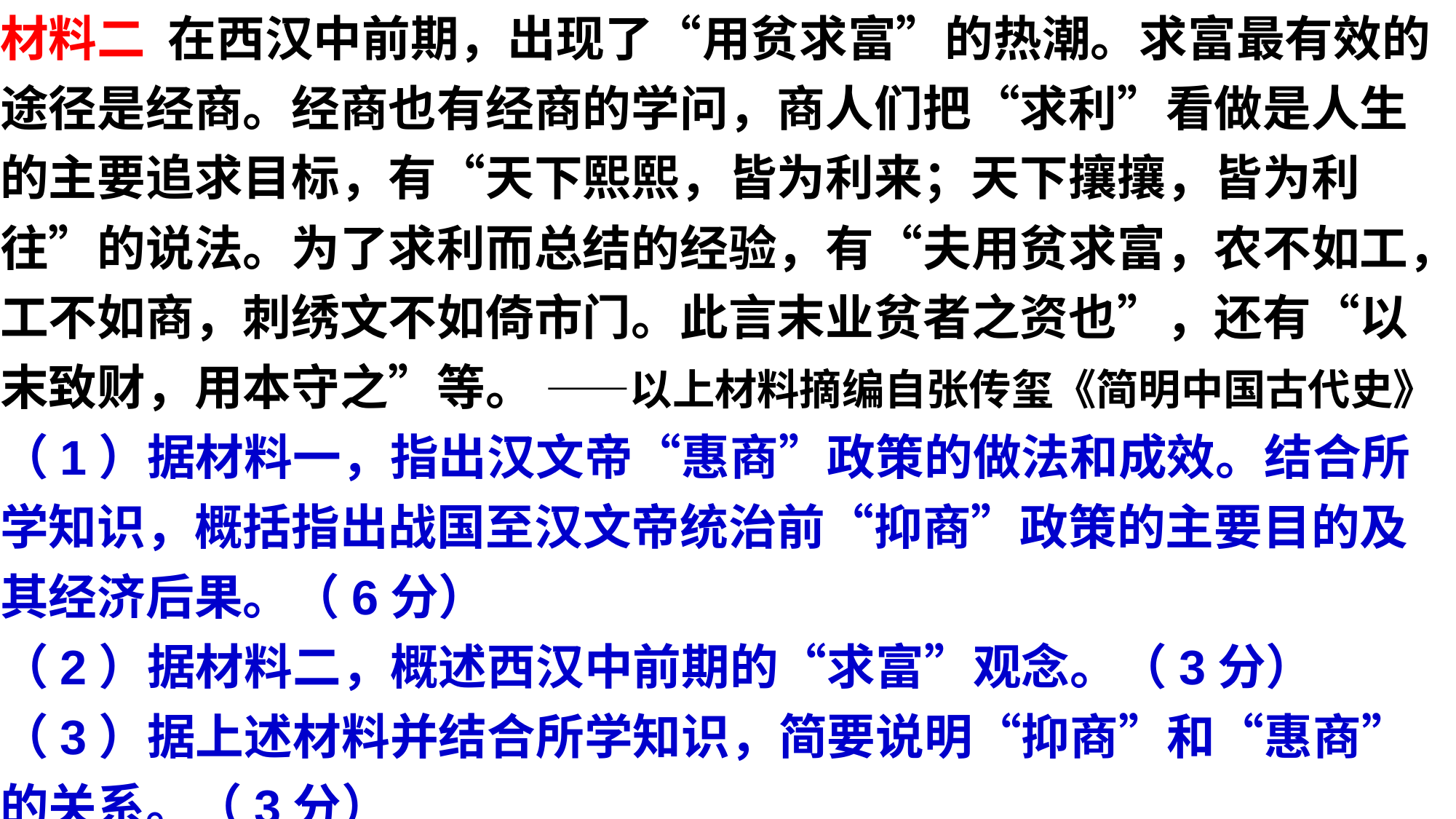

材料二  在西汉中前期，出现了“用贫求富”的热潮。求富最有效的途径是经商。经商也有经商的学问，商人们把“求利”看做是人生的主要追求目标，有“天下熙熙，皆为利来；天下攘攘，皆为利往”的说法。为了求利而总结的经验，有“夫用贫求富，农不如工，工不如商，刺绣文不如倚市门。此言末业贫者之资也”，还有“以末致财，用本守之”等。 ——以上材料摘编自张传玺《简明中国古代史》
（1）据材料一，指出汉文帝“惠商”政策的做法和成效。结合所学知识，概括指出战国至汉文帝统治前“抑商”政策的主要目的及其经济后果。（6分）（2）据材料二，概述西汉中前期的“求富”观念。（3分）（3）据上述材料并结合所学知识，简要说明“抑商”和“惠商”的关系。（3分）